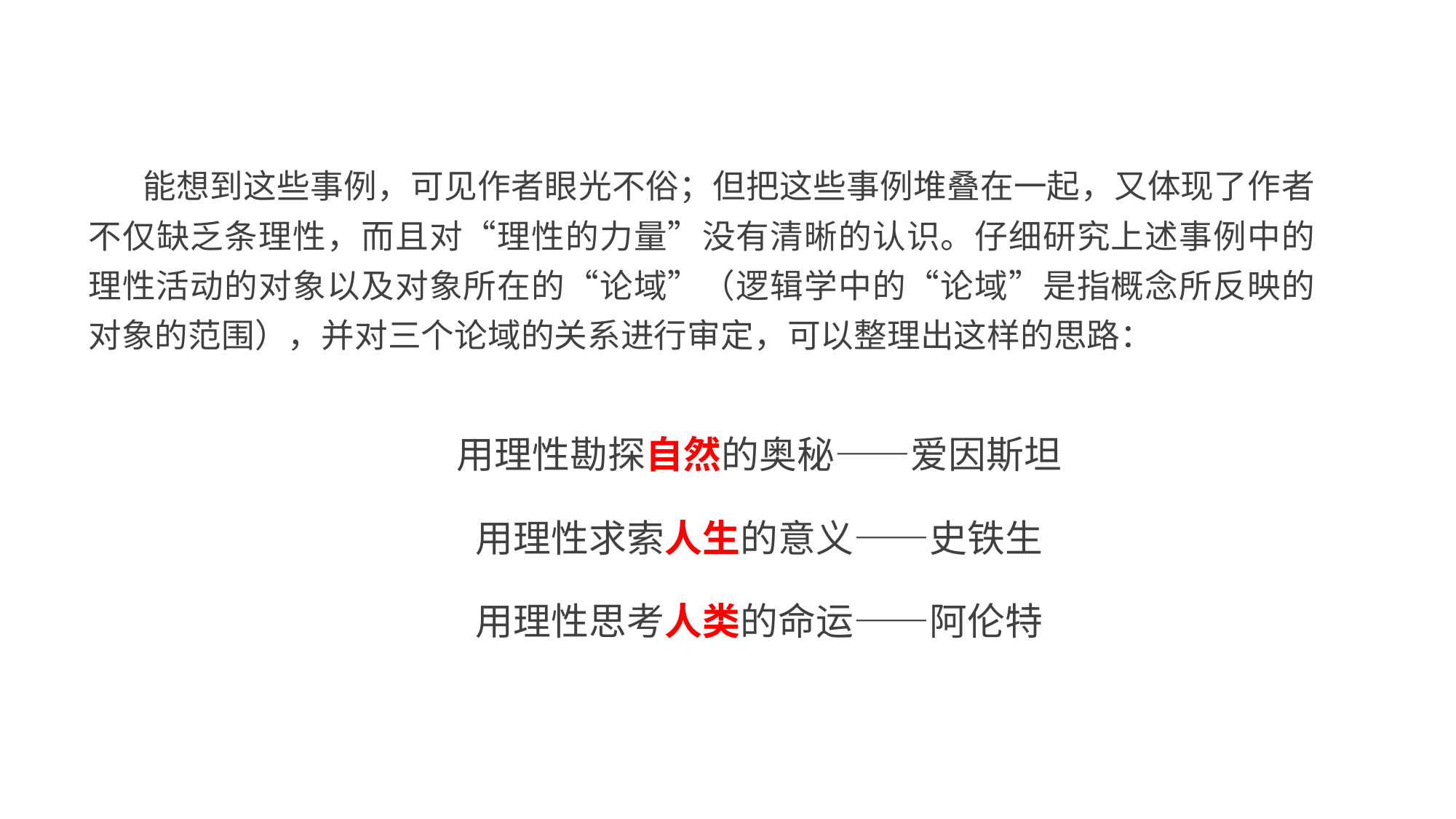

能想到这些事例，可见作者眼光不俗；但把这些事例堆叠在一起，又体现了作者 不仅缺乏条理性，而且对“理性的力量”没有清晰的认识。仔细研究上述事例中的 理性活动的对象以及对象所在的“论域”（逻辑学中的“论域”是指概念所反映的 对象的范围），并对三个论域的关系进行审定，可以整理出这样的思路：
用理性勘探自然的奥秘——爱因斯坦
用理性求索人生的意义——史铁生
用理性思考人类的命运——阿伦特